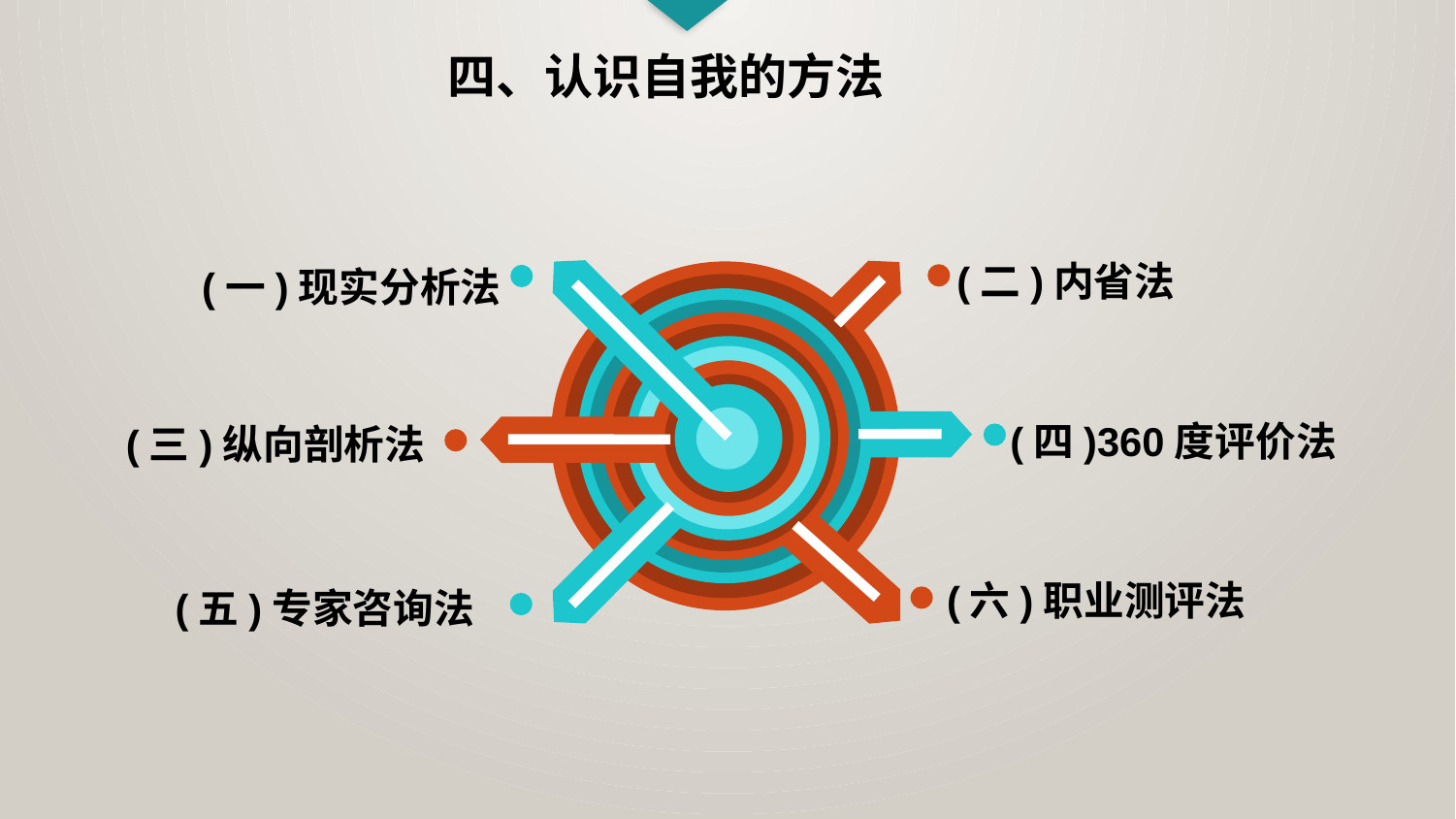

四、认识自我的方法
(二)内省法
(一)现实分析法

(四)360度评价法
(三)纵向剖析法

(六)职业测评法
(五)专家咨询法